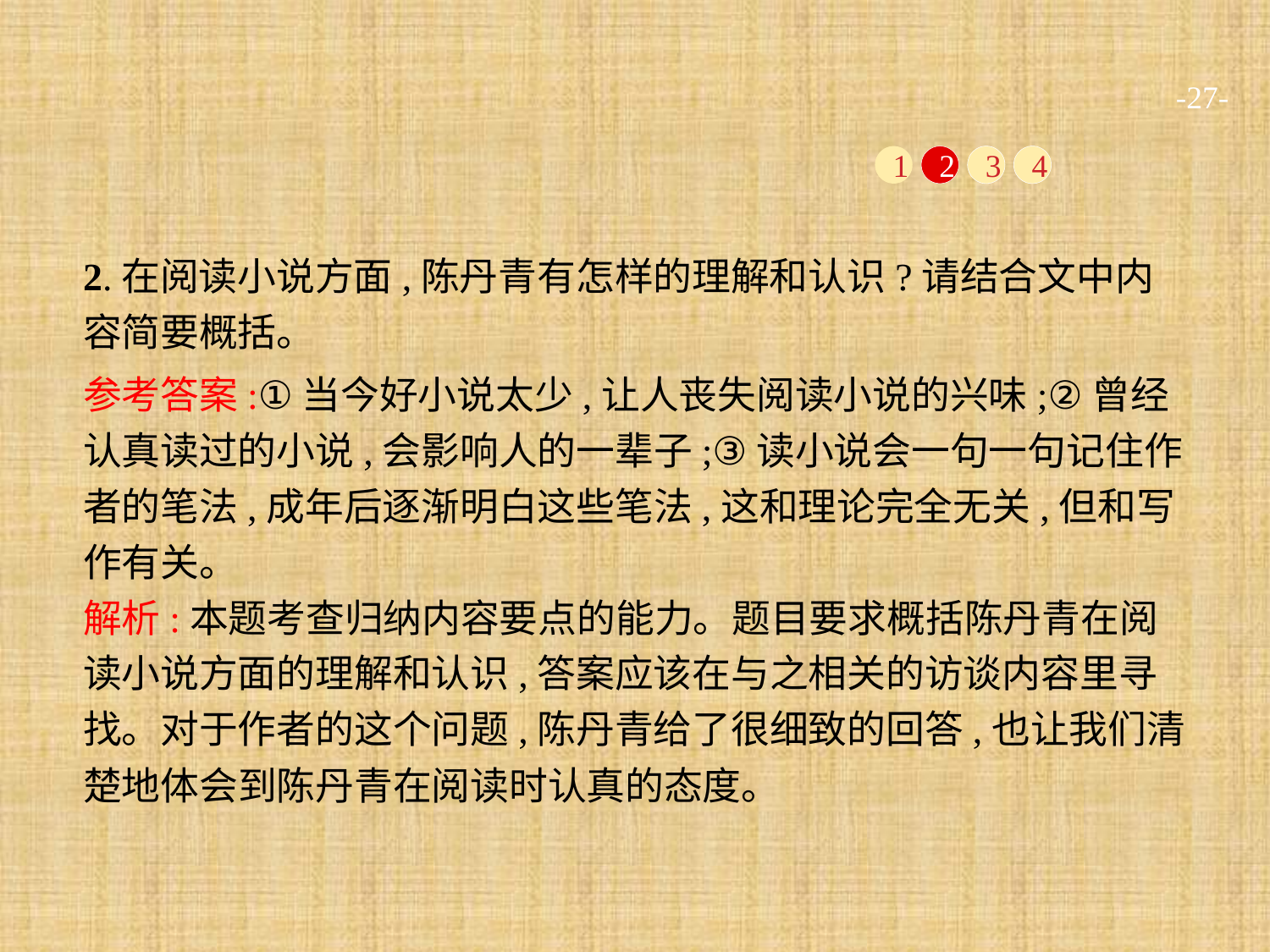

-27-
1
2
3
4
2.在阅读小说方面,陈丹青有怎样的理解和认识?请结合文中内容简要概括。
参考答案:①当今好小说太少,让人丧失阅读小说的兴味;②曾经认真读过的小说,会影响人的一辈子;③读小说会一句一句记住作者的笔法,成年后逐渐明白这些笔法,这和理论完全无关,但和写作有关。
解析:本题考查归纳内容要点的能力。题目要求概括陈丹青在阅读小说方面的理解和认识,答案应该在与之相关的访谈内容里寻找。对于作者的这个问题,陈丹青给了很细致的回答,也让我们清楚地体会到陈丹青在阅读时认真的态度。